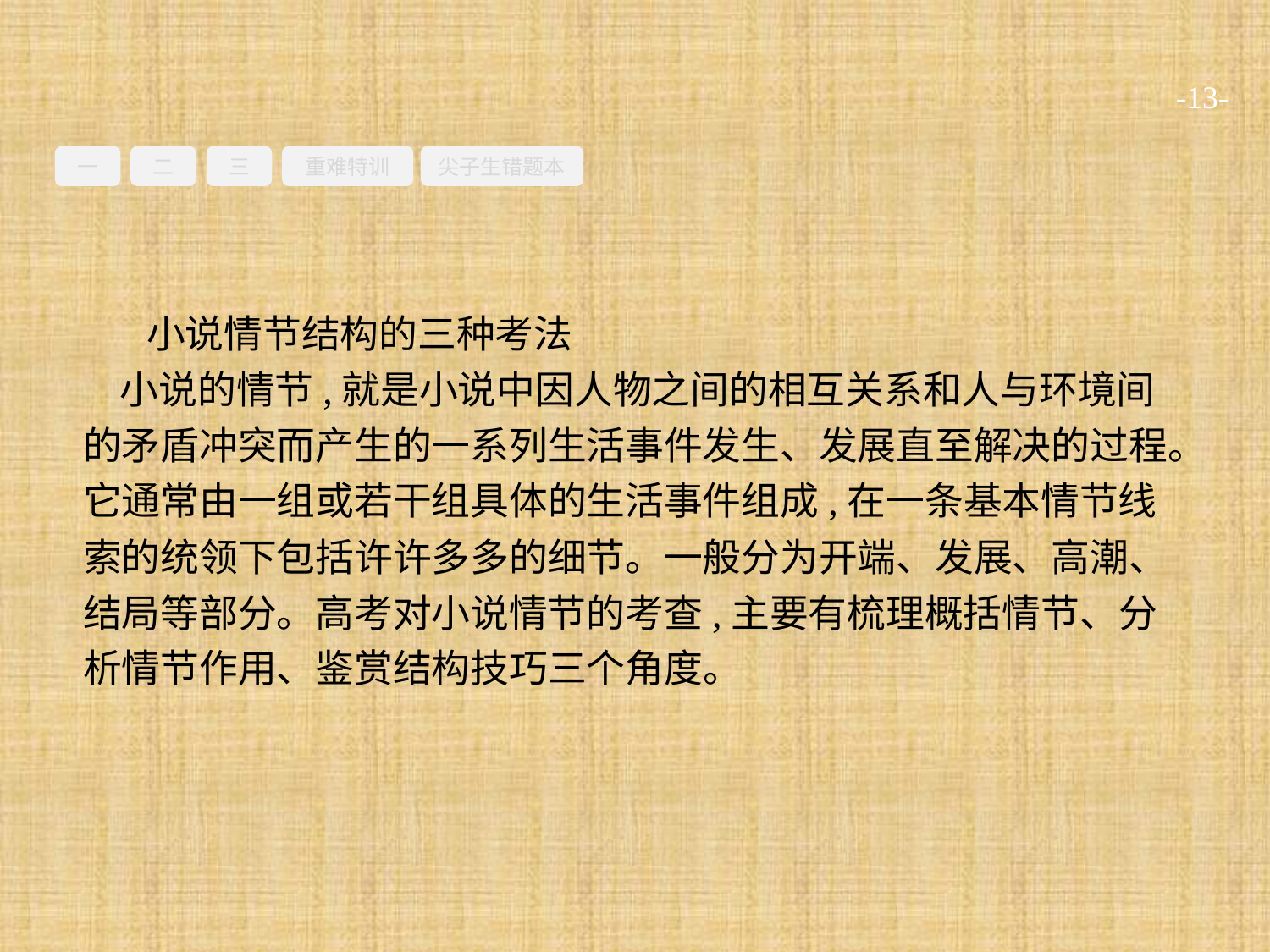

-13-
一
二
三
重难特训
尖子生错题本
小说情节结构的三种考法
小说的情节,就是小说中因人物之间的相互关系和人与环境间的矛盾冲突而产生的一系列生活事件发生、发展直至解决的过程。它通常由一组或若干组具体的生活事件组成,在一条基本情节线索的统领下包括许许多多的细节。一般分为开端、发展、高潮、结局等部分。高考对小说情节的考查,主要有梳理概括情节、分析情节作用、鉴赏结构技巧三个角度。